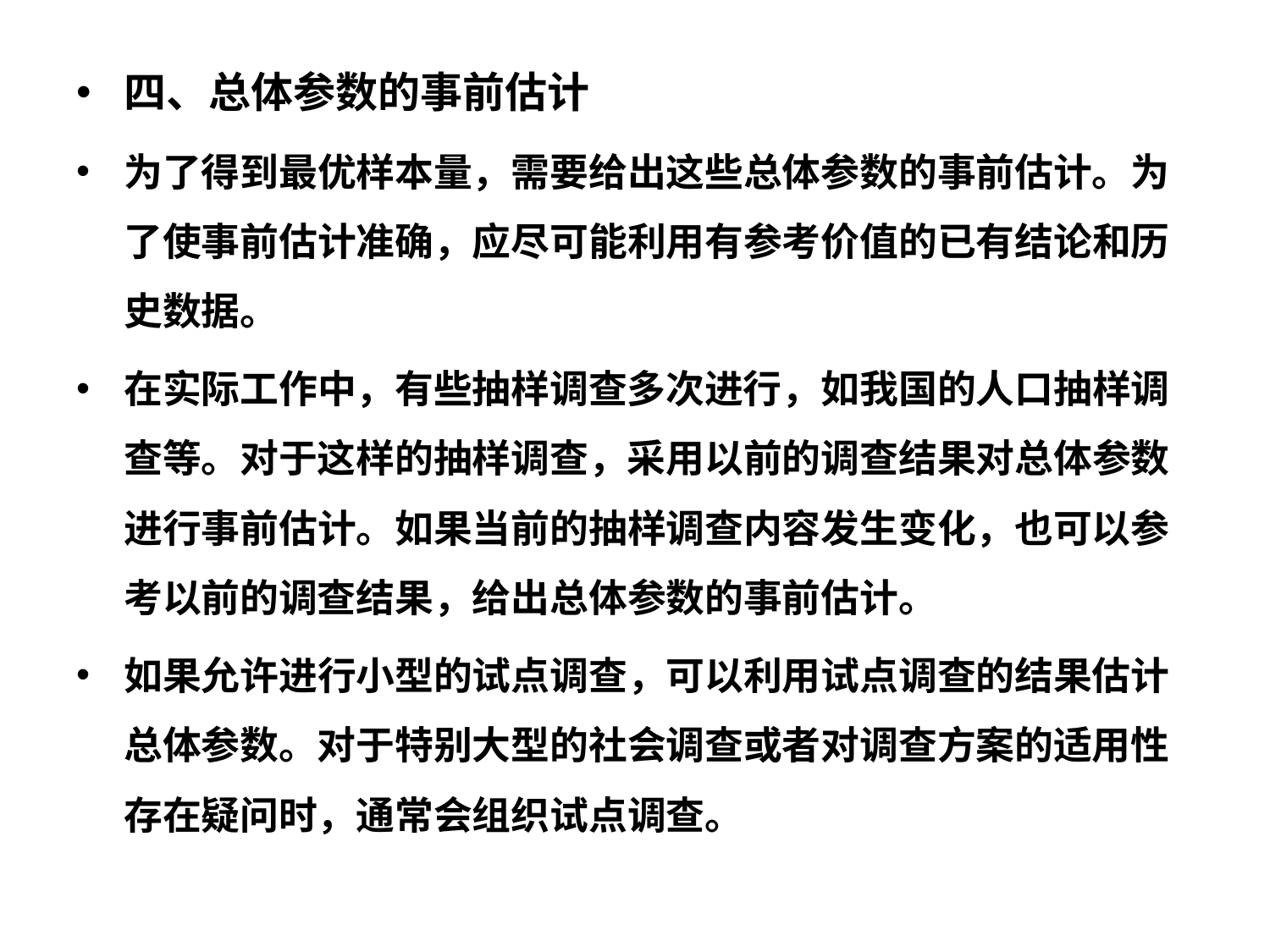

四、总体参数的事前估计
为了得到最优样本量，需要给出这些总体参数的事前估计。为了使事前估计准确，应尽可能利用有参考价值的已有结论和历史数据。
在实际工作中，有些抽样调查多次进行，如我国的人口抽样调查等。对于这样的抽样调查，采用以前的调查结果对总体参数进行事前估计。如果当前的抽样调查内容发生变化，也可以参考以前的调查结果，给出总体参数的事前估计。
如果允许进行小型的试点调查，可以利用试点调查的结果估计总体参数。对于特别大型的社会调查或者对调查方案的适用性存在疑问时，通常会组织试点调查。